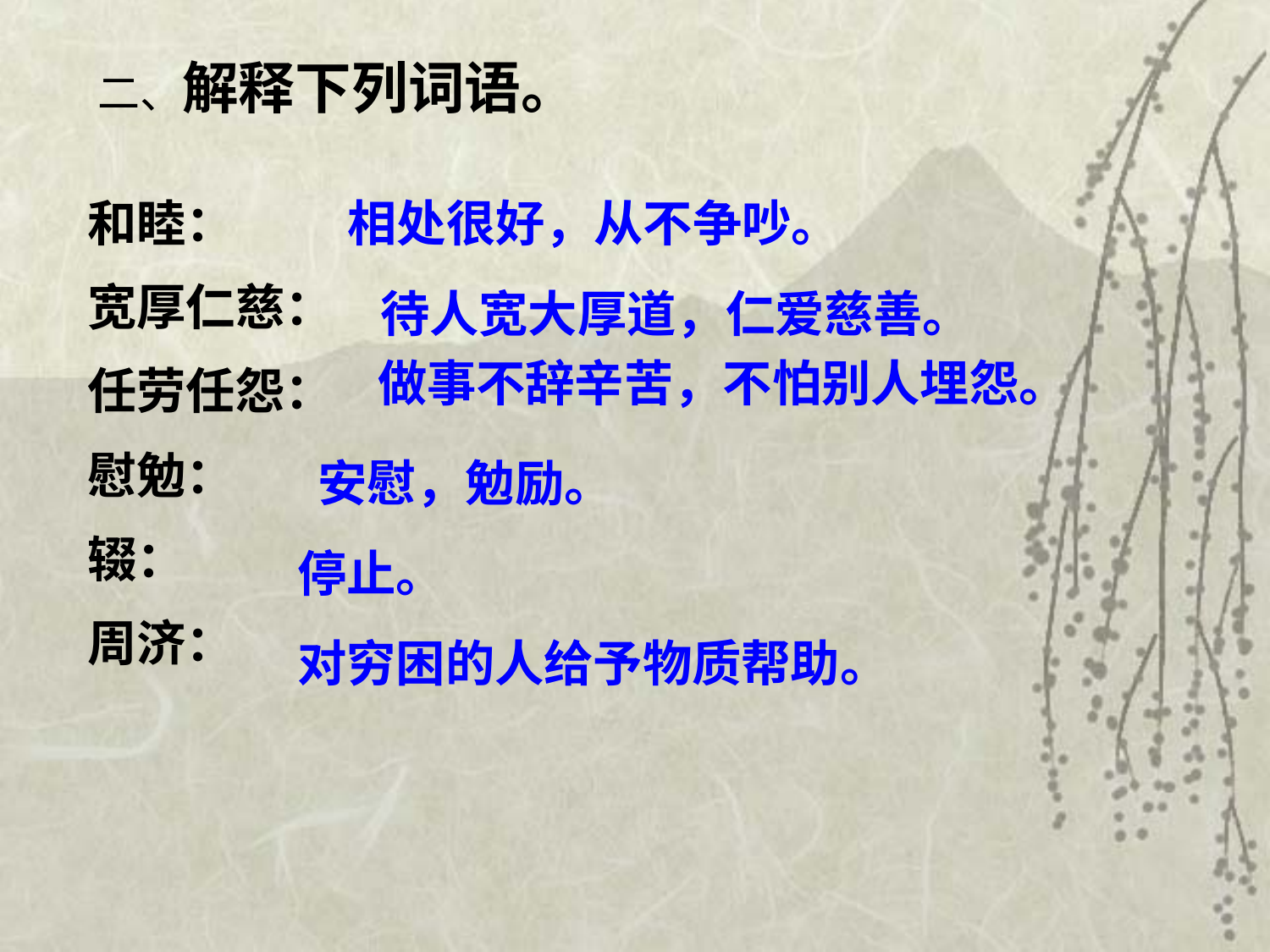

二、解释下列词语。
和睦：
宽厚仁慈：
任劳任怨：
慰勉：
辍：
周济：
相处很好，从不争吵。
 待人宽大厚道，仁爱慈善。
做事不辞辛苦，不怕别人埋怨。
安慰，勉励。
停止。
对穷困的人给予物质帮助。